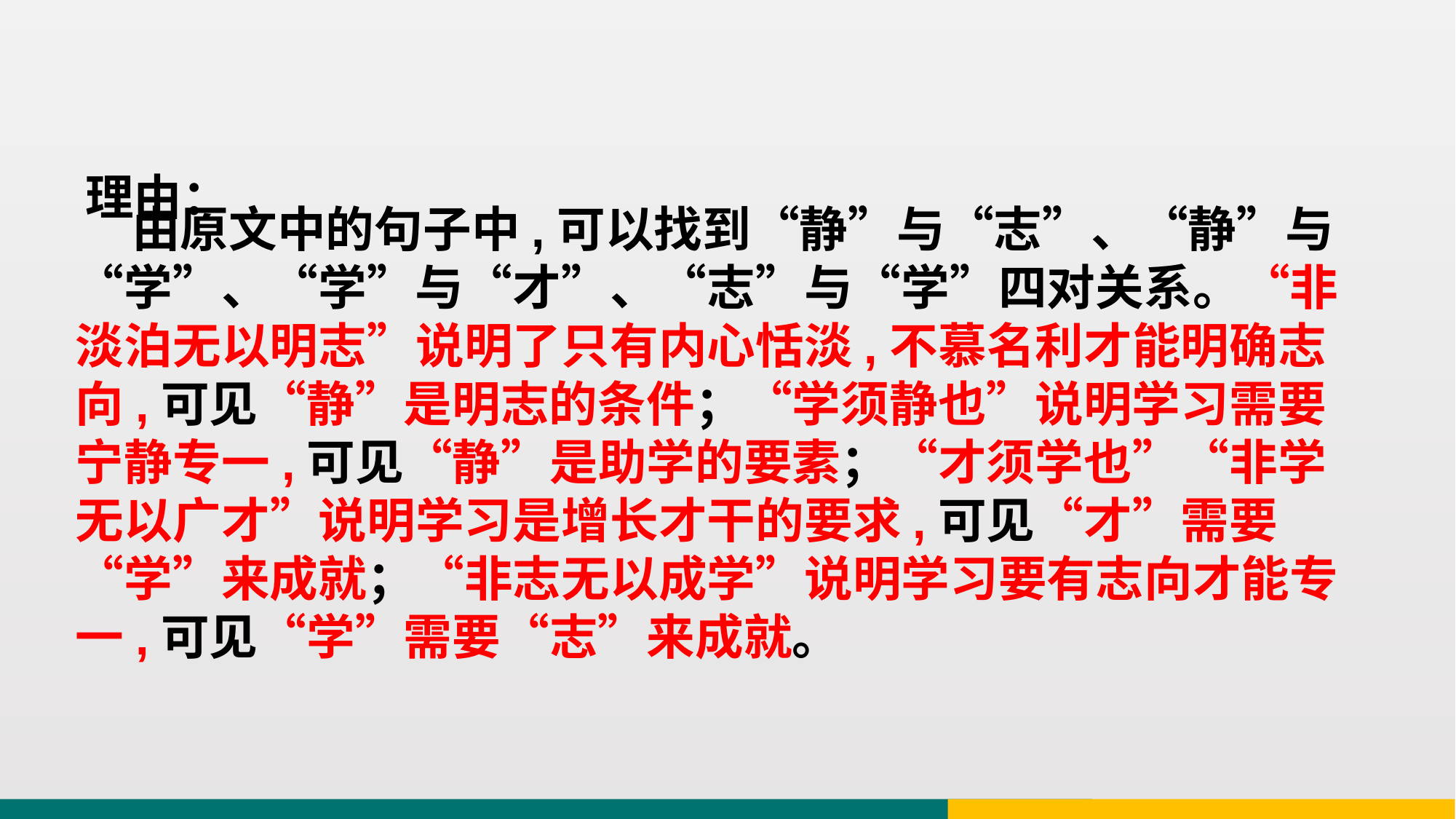

理由：
# 由原文中的句子中,可以找到“静”与“志”、“静”与“学”、“学”与“才”、“志”与“学”四对关系。“非淡泊无以明志”说明了只有内心恬淡,不慕名利才能明确志向,可见“静”是明志的条件；“学须静也”说明学习需要宁静专一,可见“静”是助学的要素；“才须学也”“非学无以广才”说明学习是增长才干的要求,可见“才”需要“学”来成就；“非志无以成学”说明学习要有志向才能专一,可见“学”需要“志”来成就。